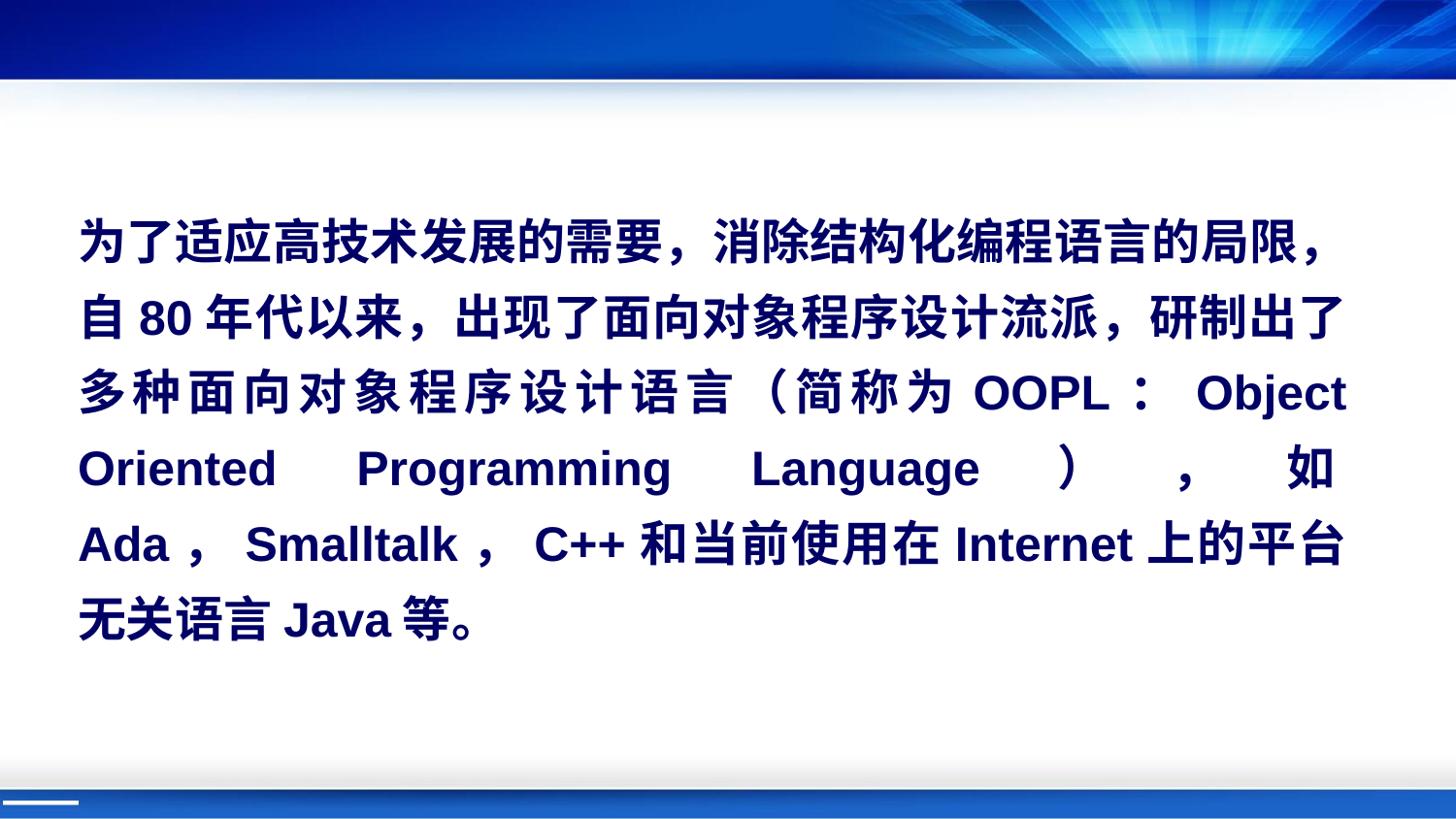

为了适应高技术发展的需要，消除结构化编程语言的局限，自80年代以来，出现了面向对象程序设计流派，研制出了多种面向对象程序设计语言（简称为OOPL：Object Oriented Programming Language），如Ada，Smalltalk，C++和当前使用在Internet上的平台无关语言Java等。